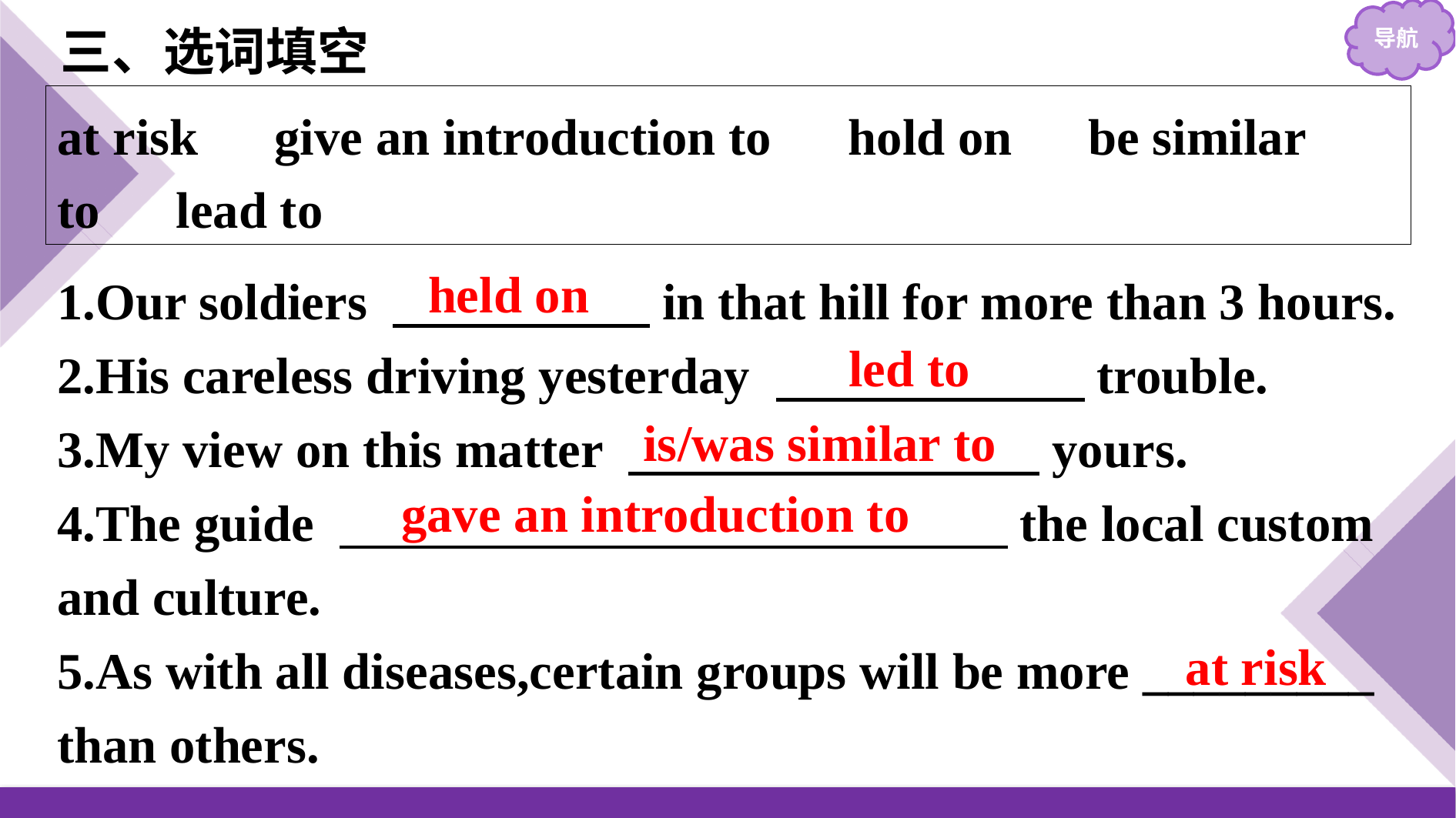

三、选词填空
at risk　give an introduction to　hold on　be similar to　lead to
1.Our soldiers 　　　　　in that hill for more than 3 hours.
2.His careless driving yesterday 　　　　　　trouble.
3.My view on this matter 　　　　　　　　yours.
4.The guide 　　　　　　　　　　　　　the local custom and culture.
5.As with all diseases,certain groups will be more _________
than others.
held on
led to
is/was similar to
gave an introduction to
at risk